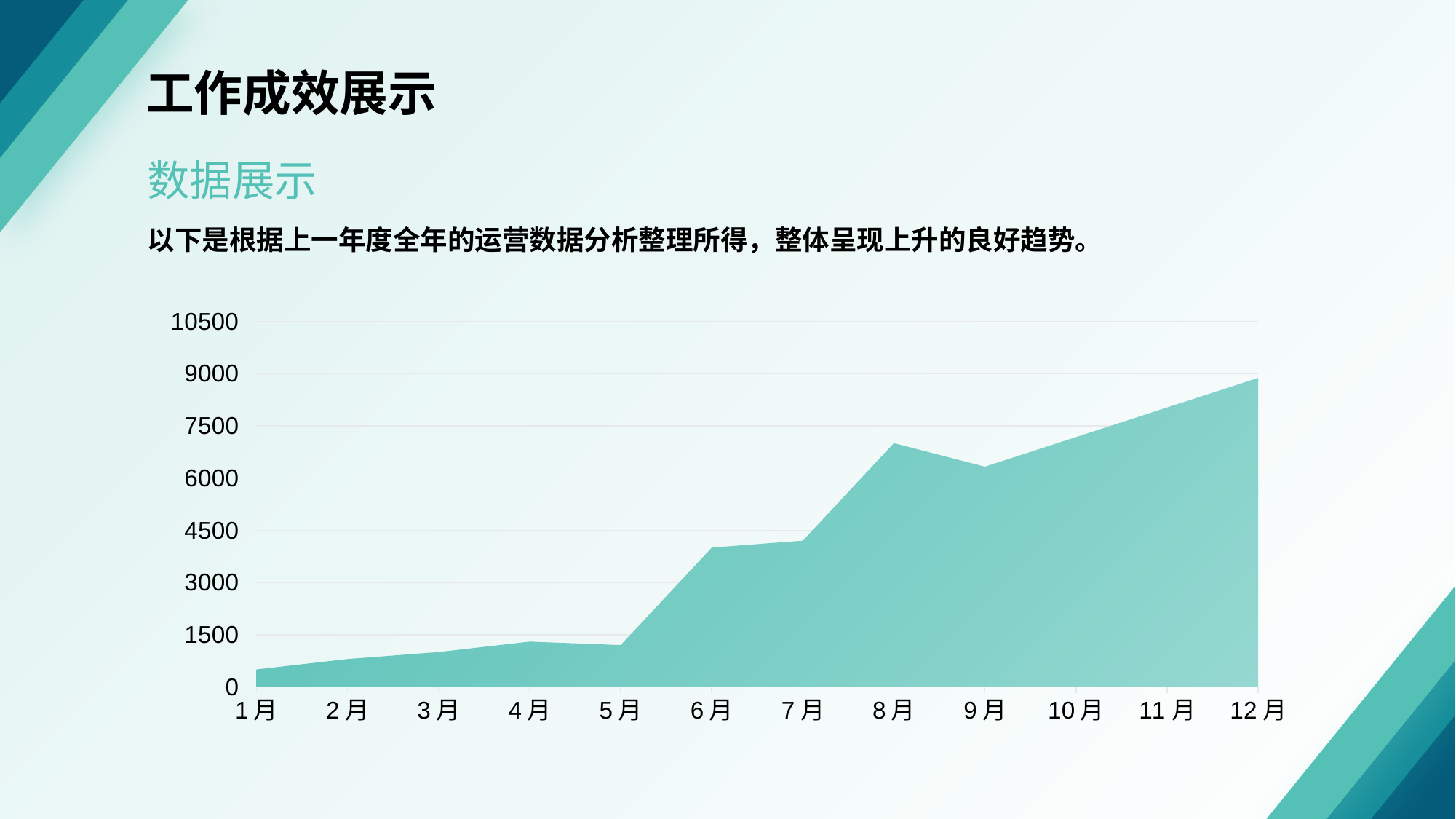

工作成效展示
数据展示
以下是根据上一年度全年的运营数据分析整理所得，整体呈现上升的良好趋势。

### Chart

| Category | 列1 |
|---|---|
| 1月 | 500.0 |
| 2月 | 800.0 |
| 3月 | 1000.0 |
| 4月 | 1300.0 |
| 5月 | 1200.0 |
| 6月 | 4000.0 |
| 7月 | 4200.0 |
| 8月 | 7000.0 |
| 9月 | 6325.0 |
| 10月 | 7175.0 |
| 11月 | 8025.0 |
| 12月 | 8875.0 |